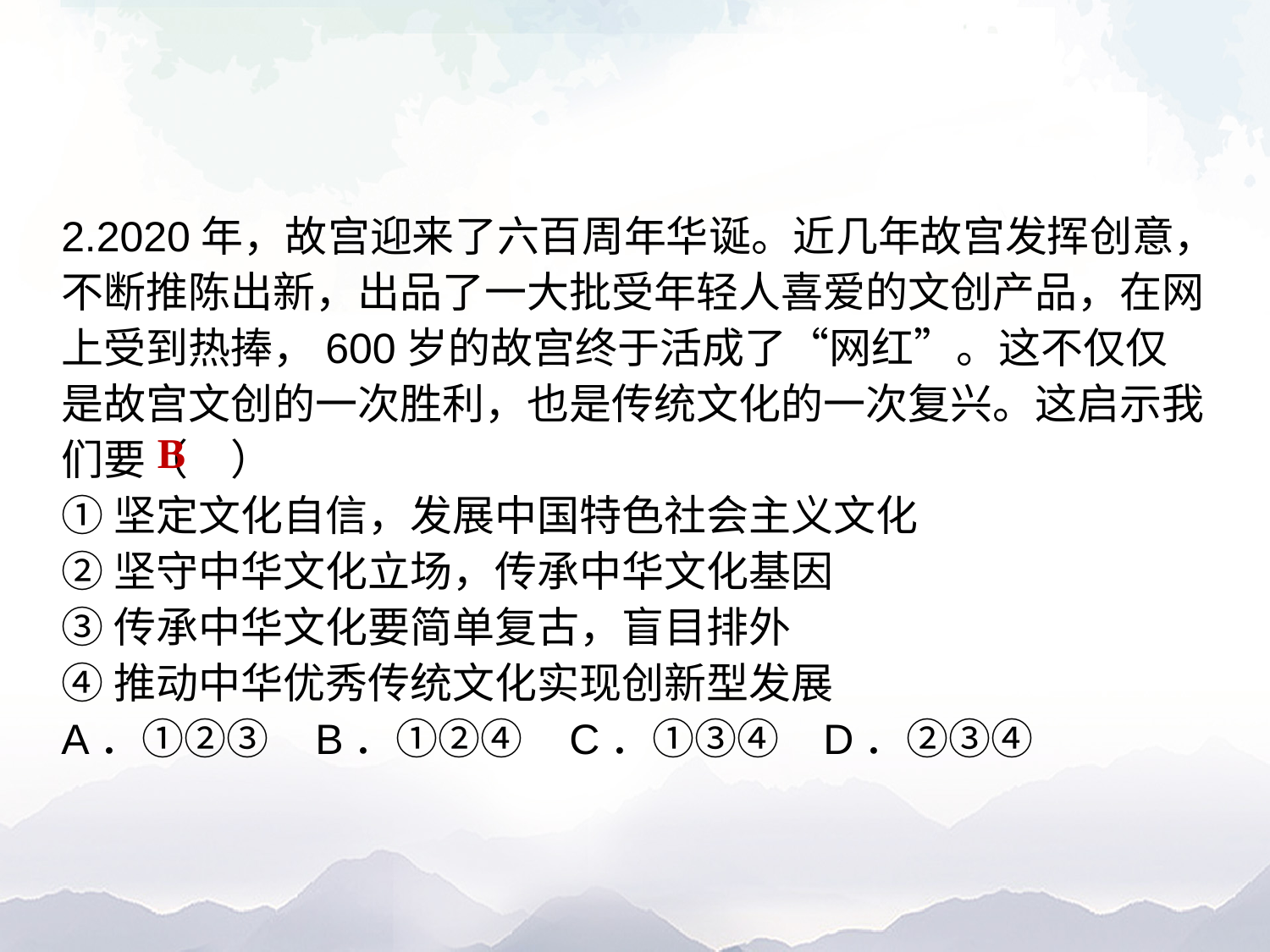

2.2020年，故宫迎来了六百周年华诞。近几年故宫发挥创意，不断推陈出新，出品了一大批受年轻人喜爱的文创产品，在网上受到热捧，600岁的故宫终于活成了“网红”。这不仅仅是故宫文创的一次胜利，也是传统文化的一次复兴。这启示我们要（　）
①坚定文化自信，发展中国特色社会主义文化
②坚守中华文化立场，传承中华文化基因
③传承中华文化要简单复古，盲目排外
④推动中华优秀传统文化实现创新型发展
A．①②③	B．①②④	C．①③④	D．②③④
B